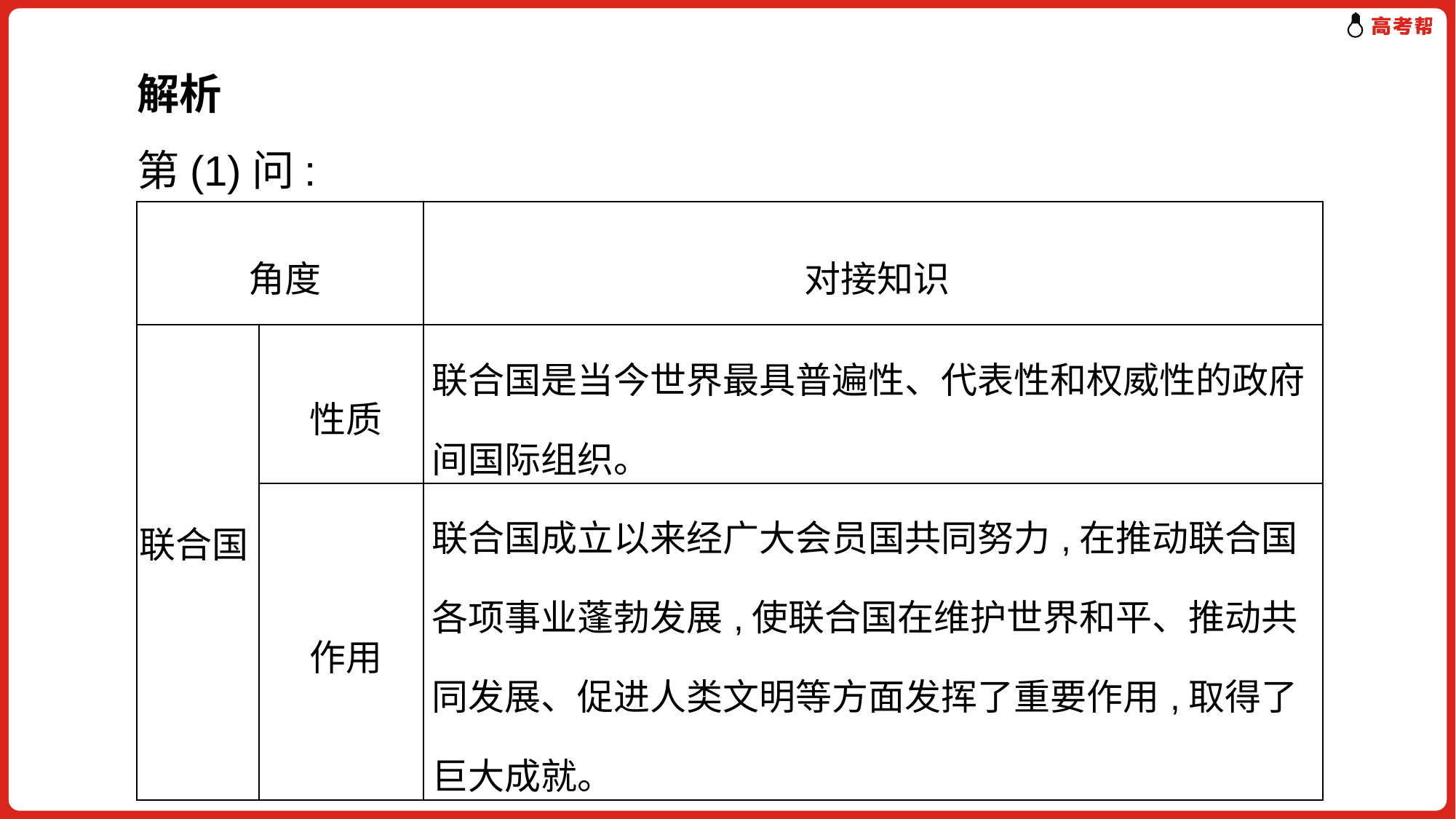

解析
第(1)问:
| 角度 |  | 对接知识 |
| --- | --- | --- |
| 联合国 | 性质 | 联合国是当今世界最具普遍性、代表性和权威性的政府间国际组织。 |
|  | 作用 | 联合国成立以来经广大会员国共同努力,在推动联合国各项事业蓬勃发展,使联合国在维护世界和平、推动共同发展、促进人类文明等方面发挥了重要作用,取得了巨大成就。 |